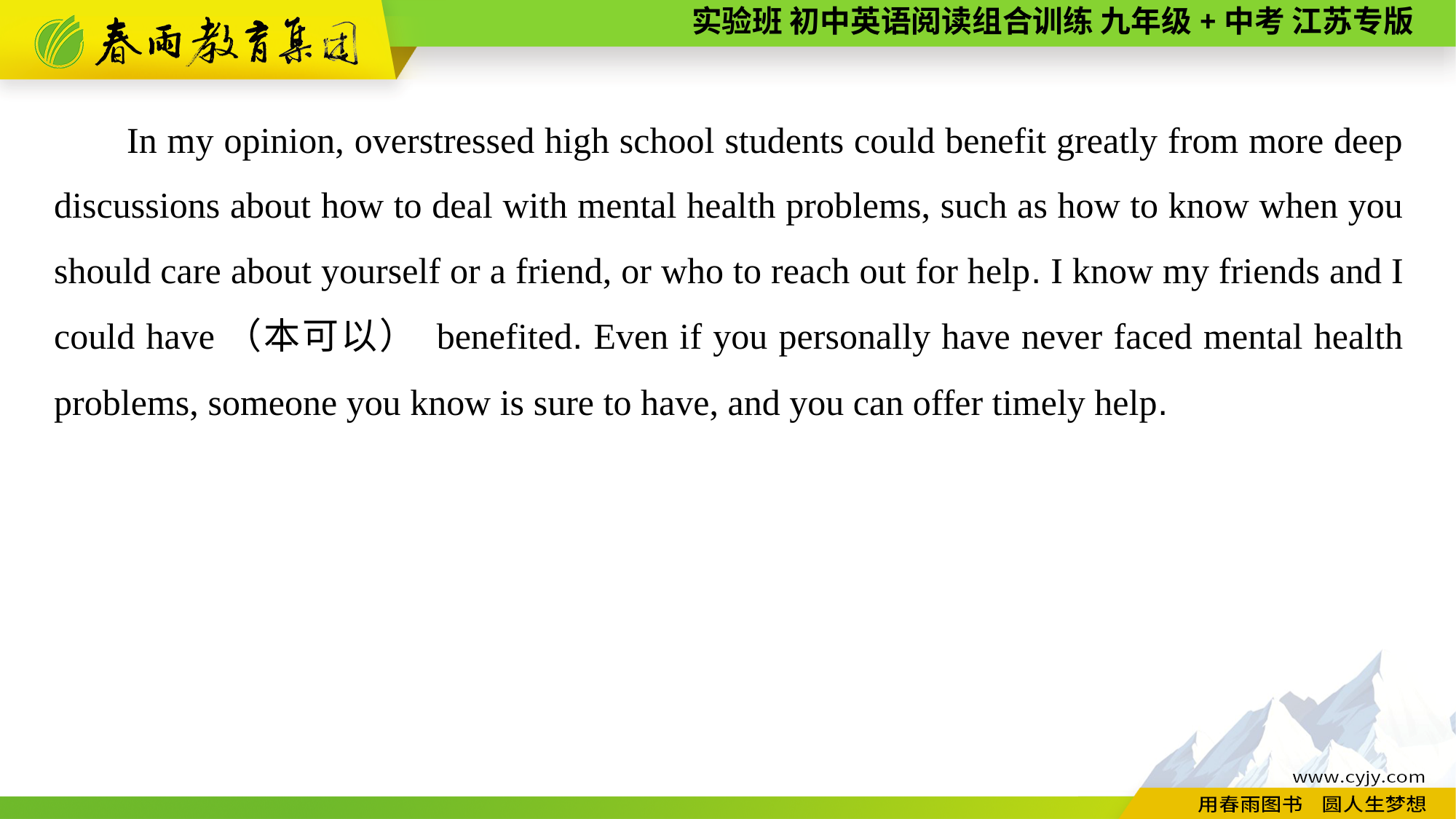

In my opinion, overstressed high school students could benefit greatly from more deep discussions about how to deal with mental health problems, such as how to know when you should care about yourself or a friend, or who to reach out for help. I know my friends and I could have（本可以） benefited. Even if you personally have never faced mental health problems, someone you know is sure to have, and you can offer timely help.